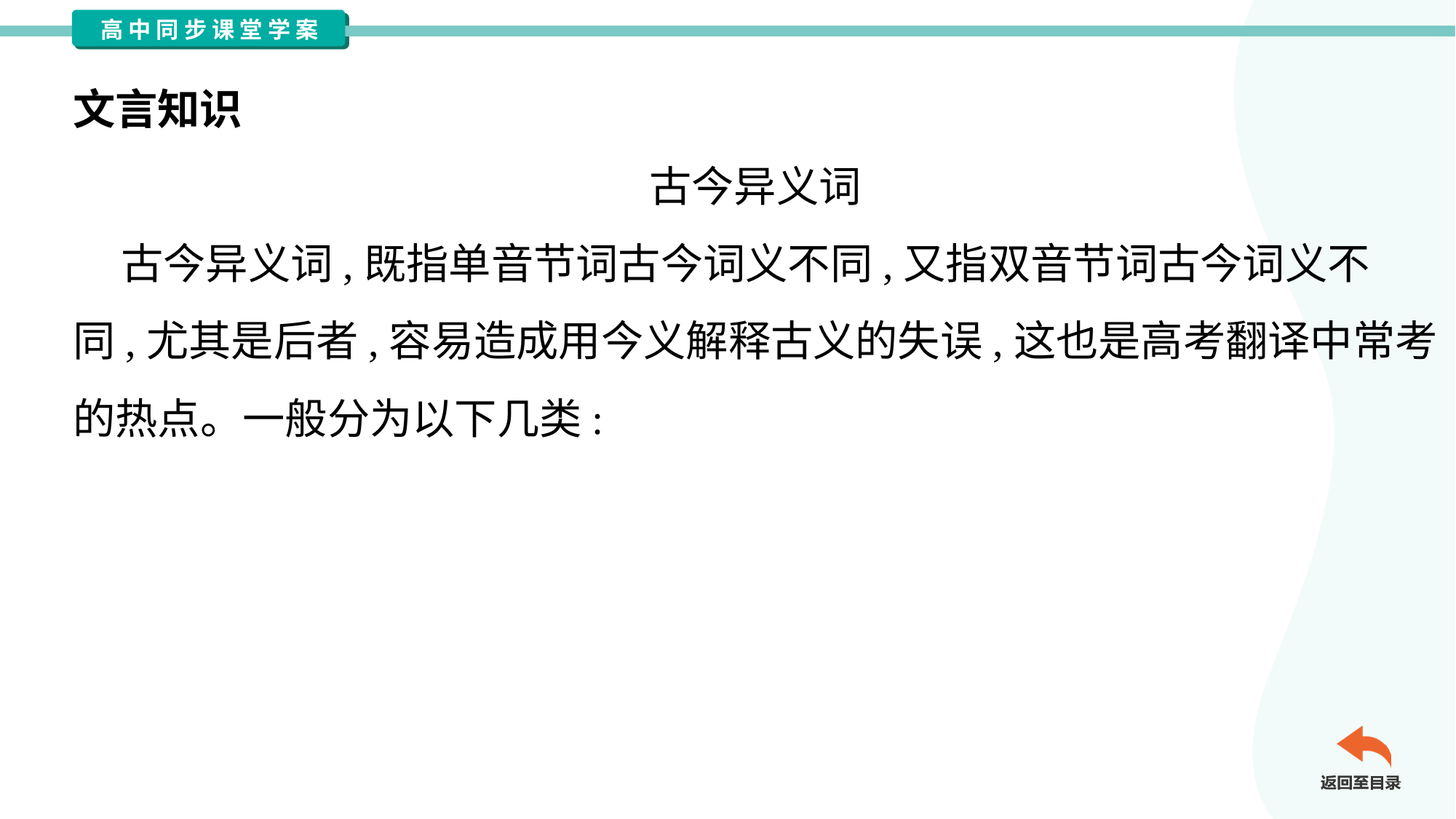

文言知识
古今异义词
    古今异义词,既指单音节词古今词义不同,又指双音节词古今词义不
同,尤其是后者,容易造成用今义解释古义的失误,这也是高考翻译中常考
的热点。一般分为以下几类: